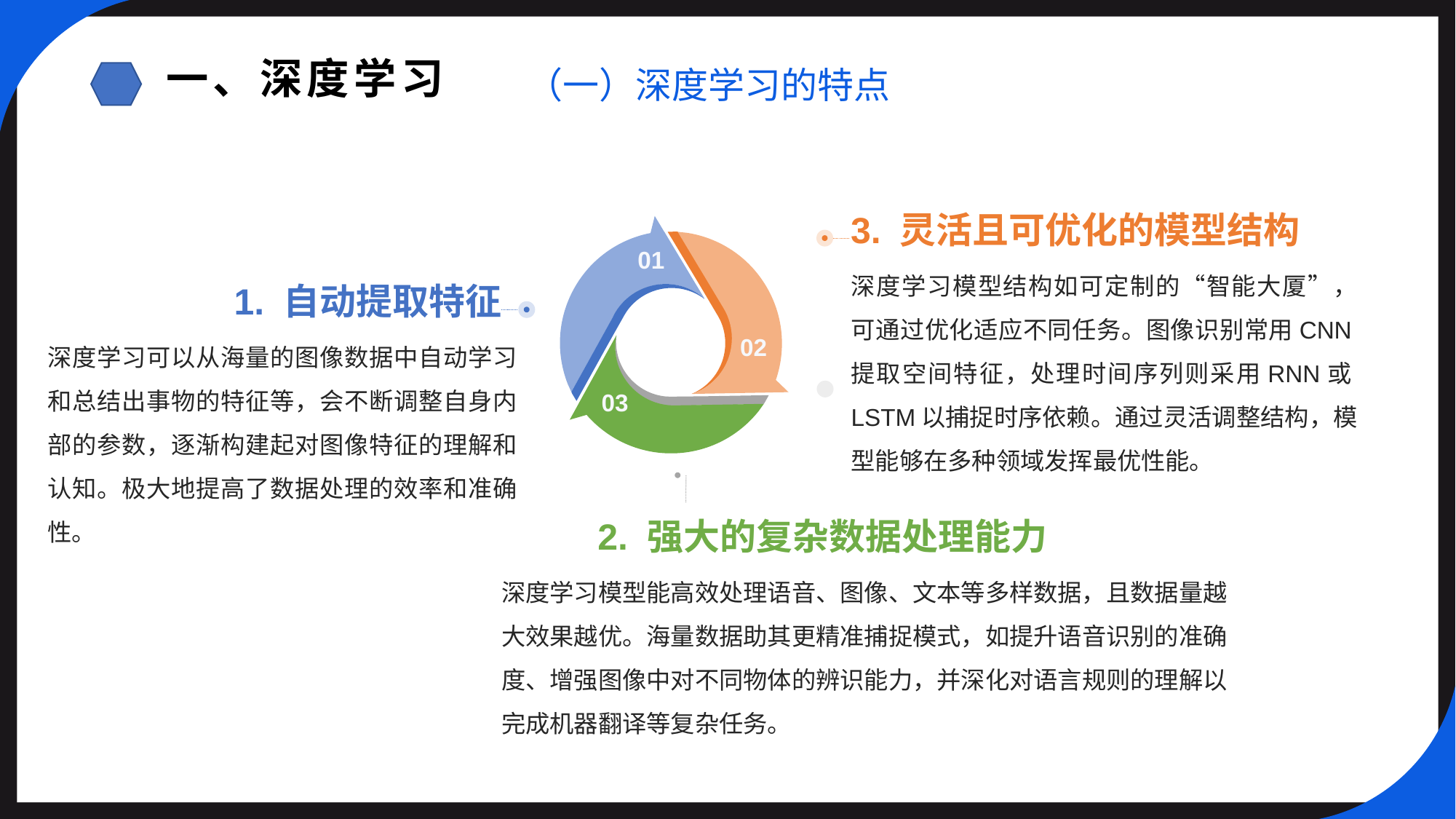

一、深度学习
（一）深度学习的特点
3. 灵活且可优化的模型结构

01
深度学习模型结构如可定制的“智能大厦”，可通过优化适应不同任务。图像识别常用CNN提取空间特征，处理时间序列则采用RNN或LSTM以捕捉时序依赖。通过灵活调整结构，模型能够在多种领域发挥最优性能。

1. 自动提取特征

深度学习可以从海量的图像数据中自动学习和总结出事物的特征等，会不断调整自身内部的参数，逐渐构建起对图像特征的理解和认知。极大地提高了数据处理的效率和准确性。

02

03

2. 强大的复杂数据处理能力
深度学习模型能高效处理语音、图像、文本等多样数据，且数据量越大效果越优。海量数据助其更精准捕捉模式，如提升语音识别的准确度、增强图像中对不同物体的辨识能力，并深化对语言规则的理解以完成机器翻译等复杂任务。